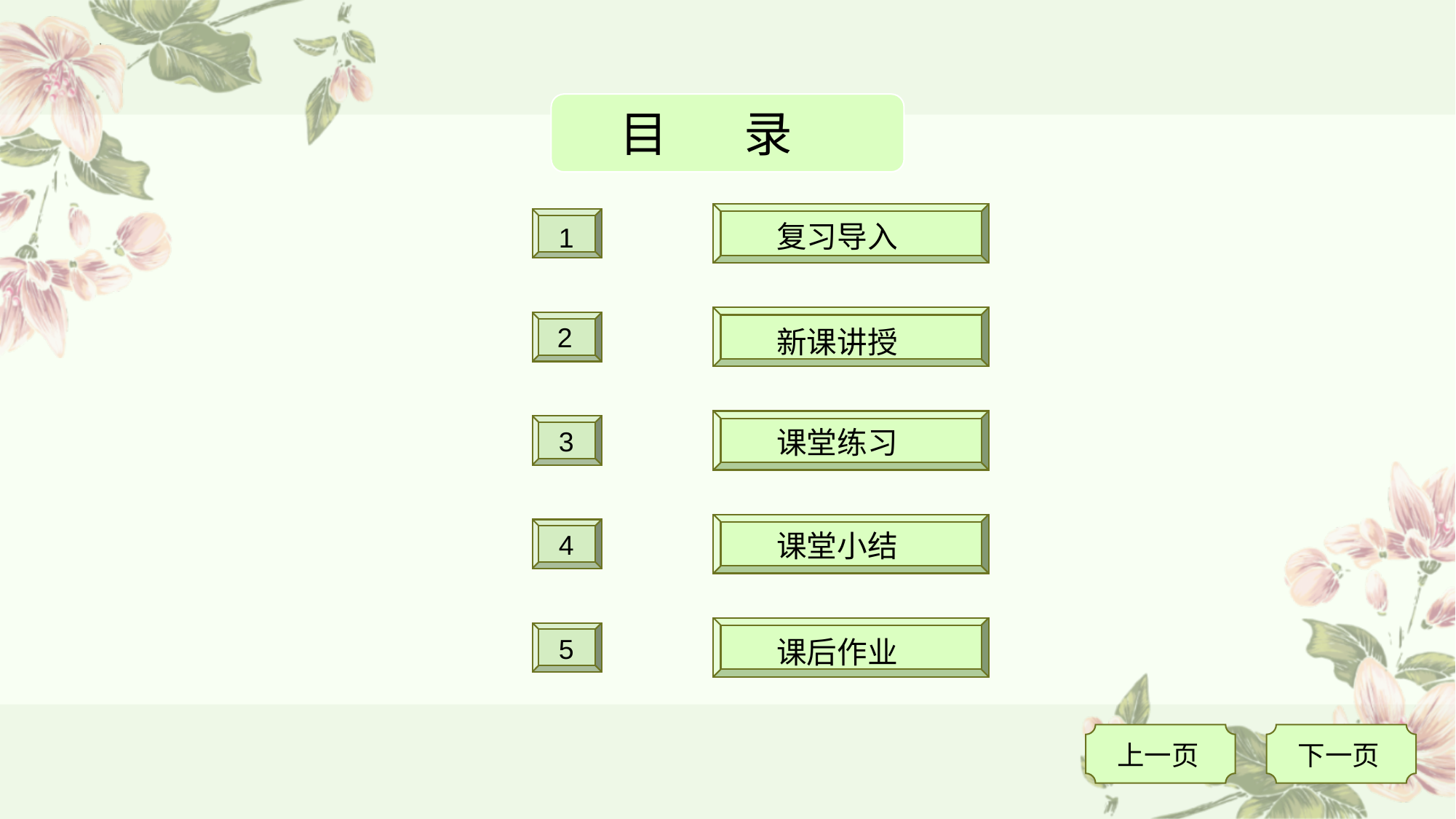

目       录

1
复习导入

2
新课讲授

3
课堂练习

4
课堂小结

5
课后作业

上一页

下一页